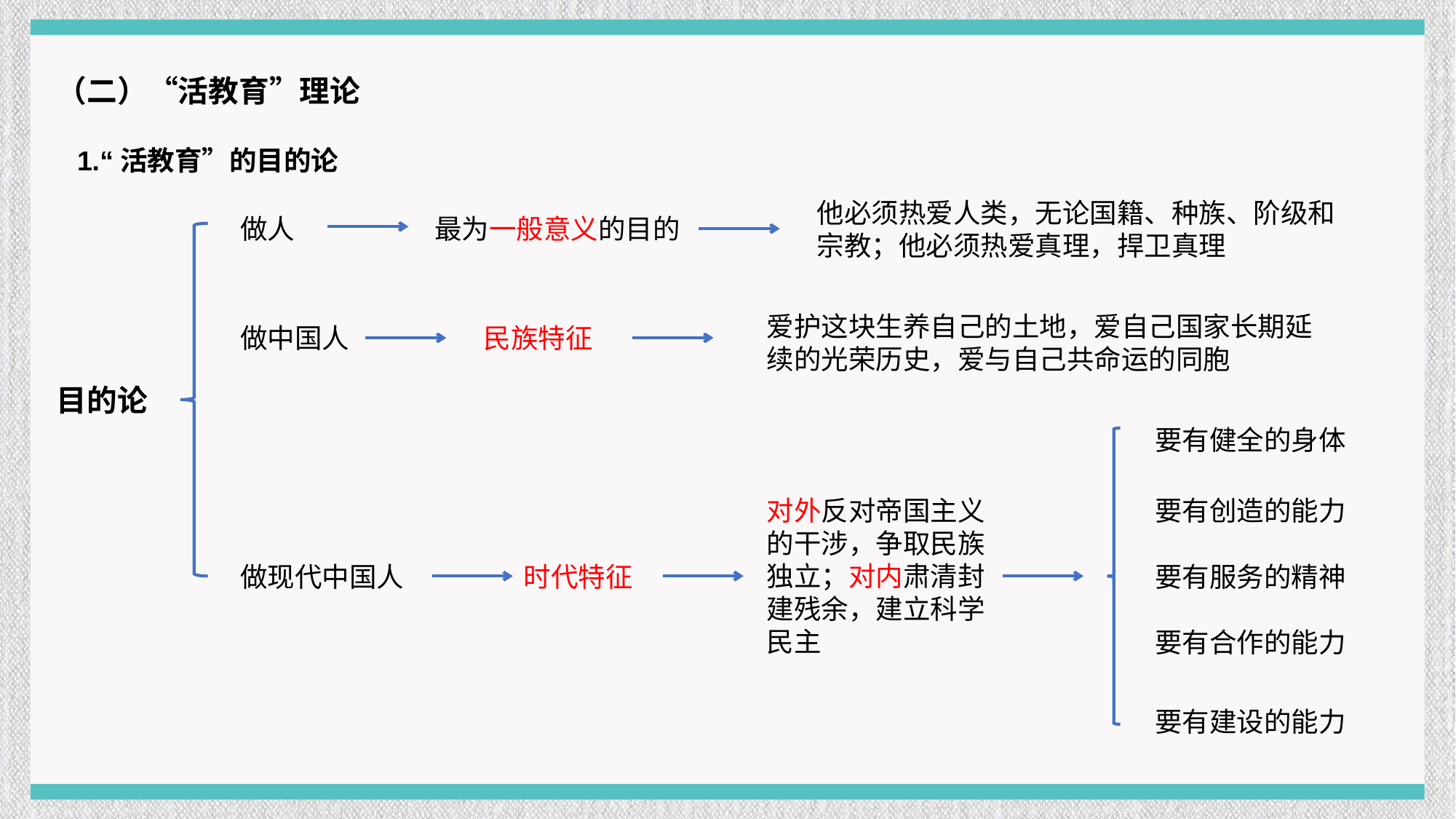

（二）“活教育”理论
1.“活教育”的目的论
他必须热爱人类，无论国籍、种族、阶级和宗教；他必须热爱真理，捍卫真理
做人
最为一般意义的目的

爱护这块生养自己的土地，爱自己国家长期延续的光荣历史，爱与自己共命运的同胞
做中国人
民族特征
目的论
要有健全的身体

对外反对帝国主义的干涉，争取民族独立；对内肃清封建残余，建立科学民主
要有创造的能力
做现代中国人
时代特征
要有服务的精神
要有合作的能力
要有建设的能力